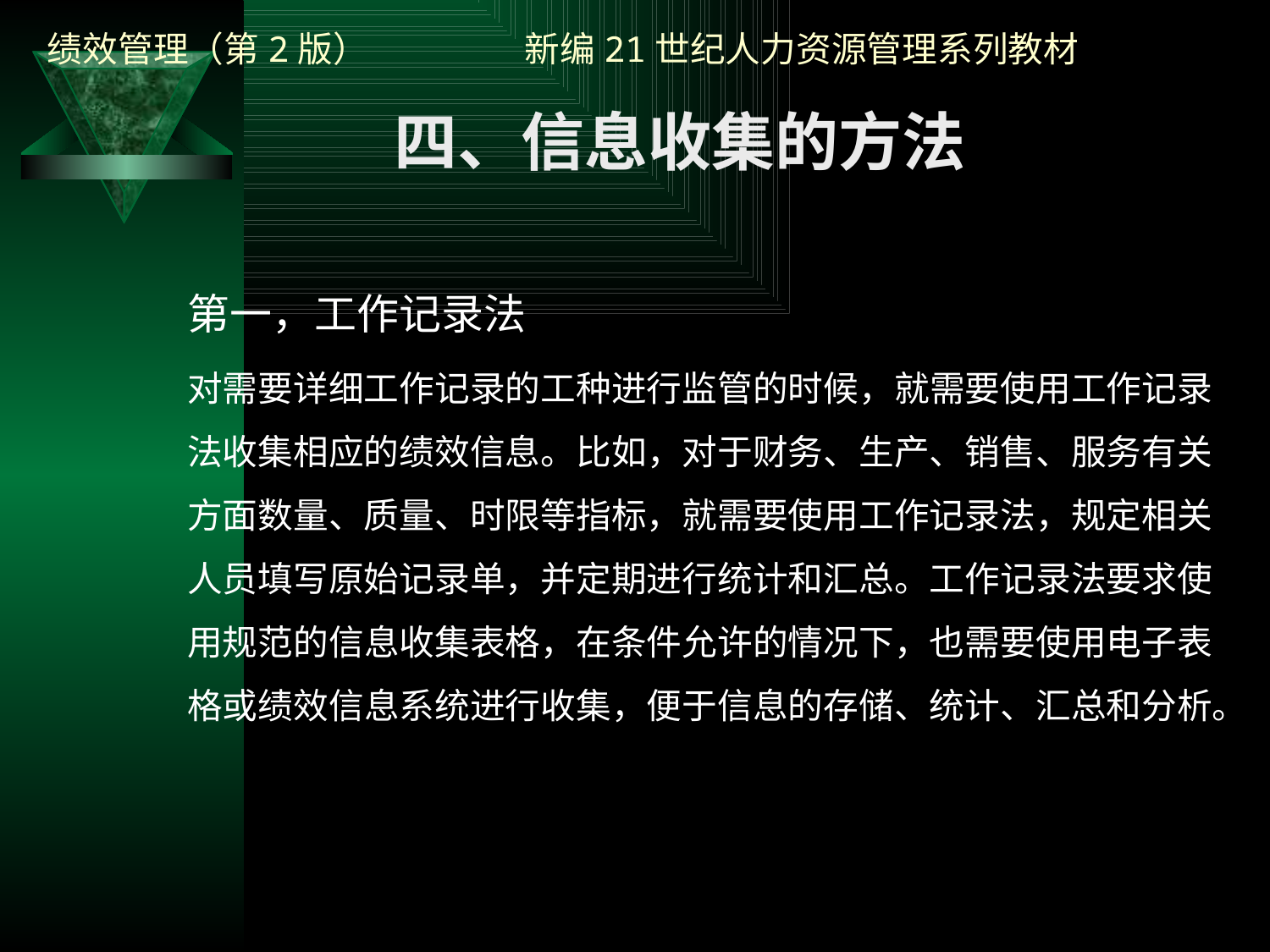

四、信息收集的方法
第一，工作记录法
对需要详细工作记录的工种进行监管的时候，就需要使用工作记录法收集相应的绩效信息。比如，对于财务、生产、销售、服务有关方面数量、质量、时限等指标，就需要使用工作记录法，规定相关人员填写原始记录单，并定期进行统计和汇总。工作记录法要求使用规范的信息收集表格，在条件允许的情况下，也需要使用电子表格或绩效信息系统进行收集，便于信息的存储、统计、汇总和分析。